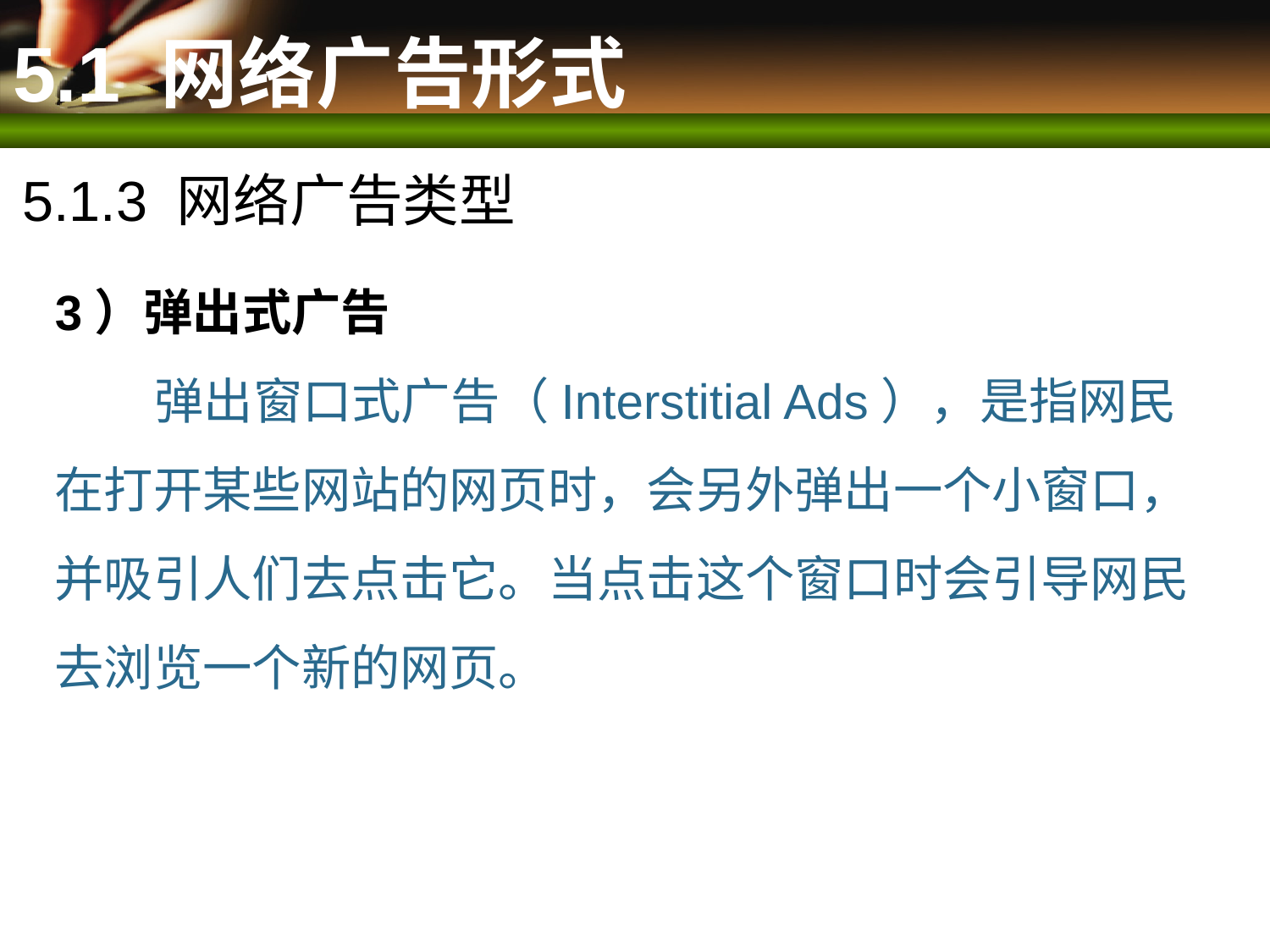

# 5.1 网络广告形式
5.1.3 网络广告类型
3）弹出式广告
        弹出窗口式广告（Interstitial Ads），是指网民在打开某些网站的网页时，会另外弹出一个小窗口，并吸引人们去点击它。当点击这个窗口时会引导网民去浏览一个新的网页。